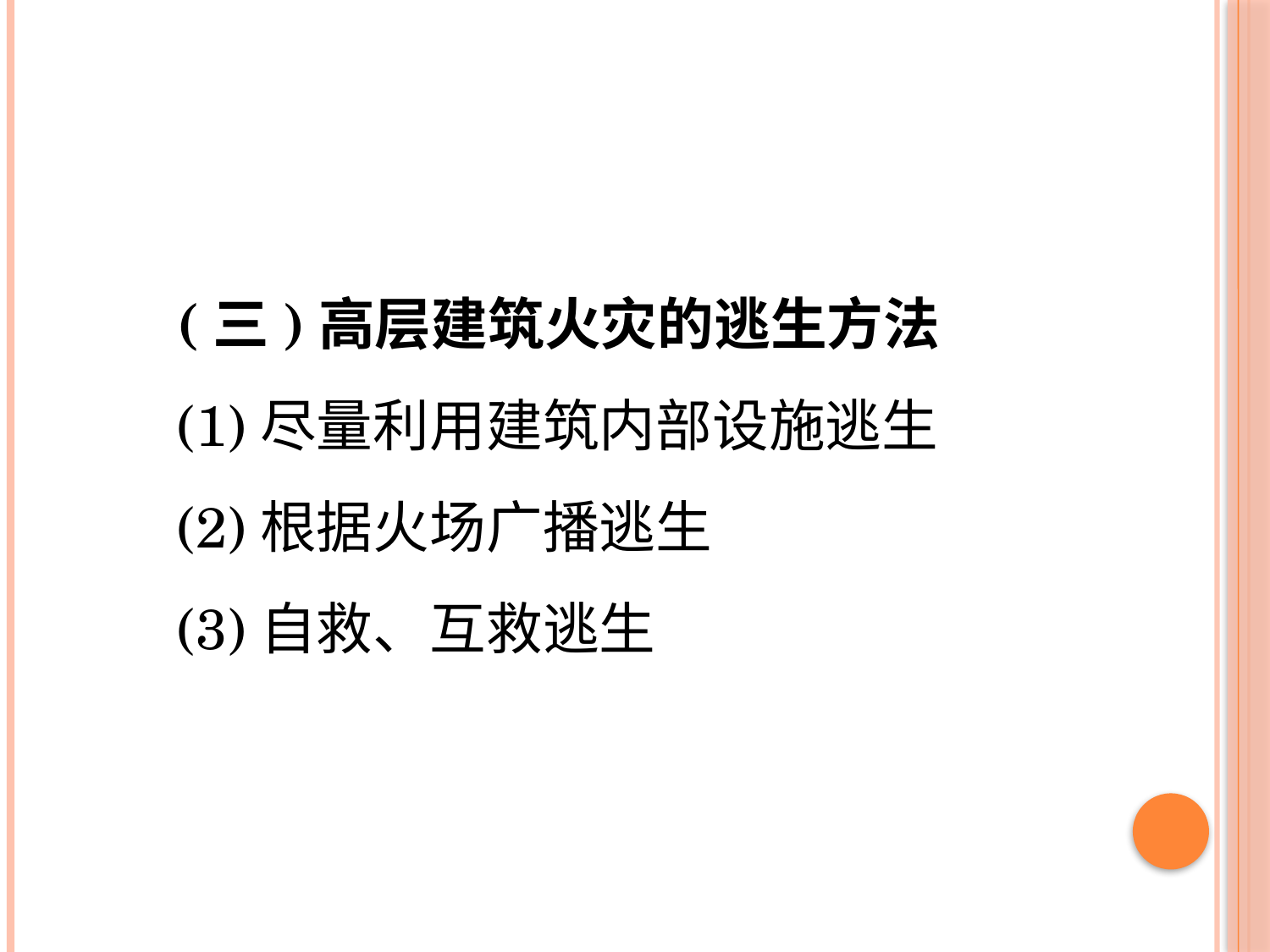

(三)高层建筑火灾的逃生方法
(1)尽量利用建筑内部设施逃生
(2)根据火场广播逃生
(3)自救、互救逃生